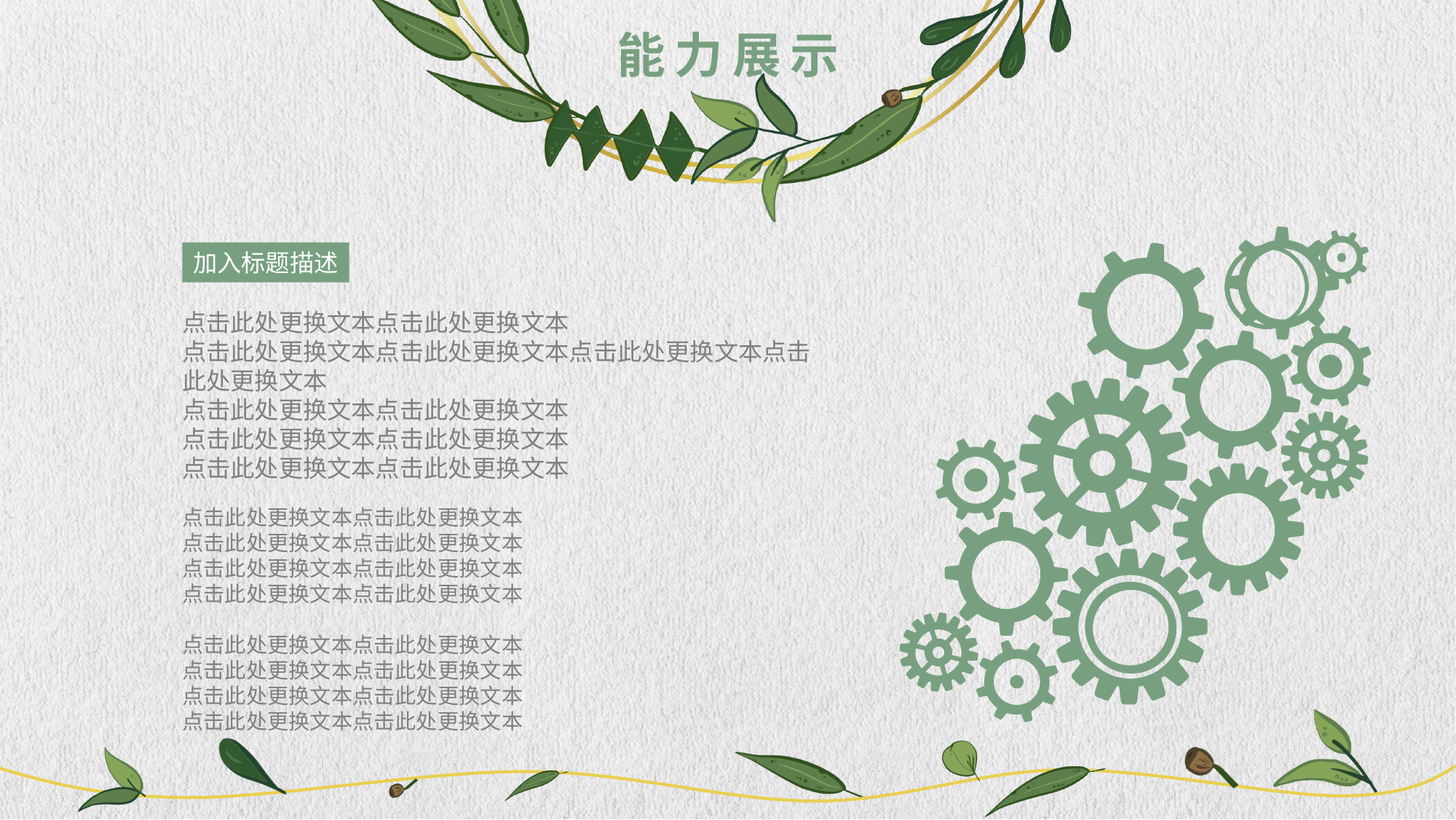

能力展示

加入标题描述

点击此处更换文本点击此处更换文本
点击此处更换文本点击此处更换文本点击此处更换文本点击此处更换文本
点击此处更换文本点击此处更换文本
点击此处更换文本点击此处更换文本
点击此处更换文本点击此处更换文本

点击此处更换文本点击此处更换文本
点击此处更换文本点击此处更换文本
点击此处更换文本点击此处更换文本
点击此处更换文本点击此处更换文本

点击此处更换文本点击此处更换文本
点击此处更换文本点击此处更换文本
点击此处更换文本点击此处更换文本
点击此处更换文本点击此处更换文本